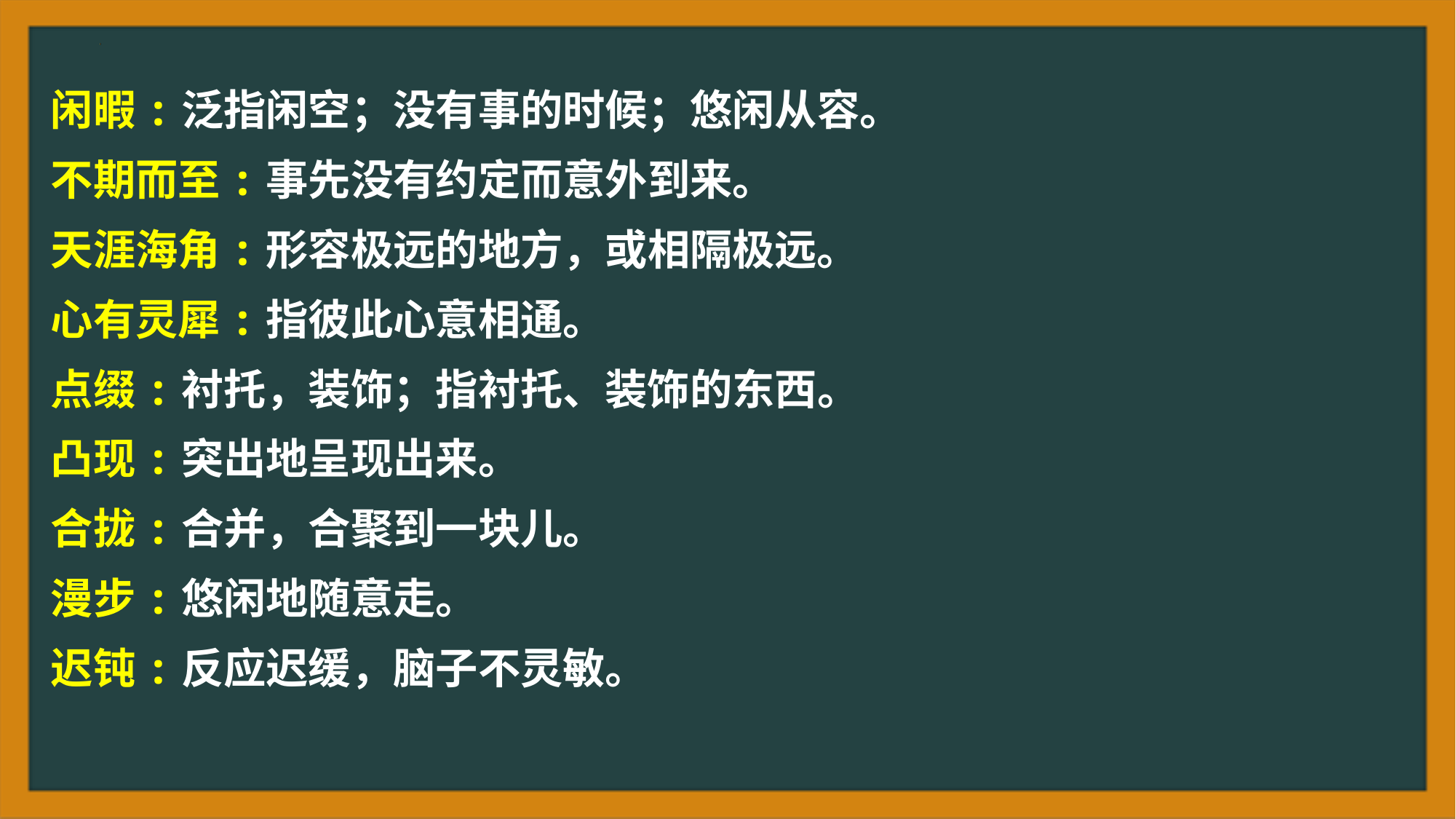

闲暇:泛指闲空；没有事的时候；悠闲从容。
不期而至:事先没有约定而意外到来。
天涯海角:形容极远的地方，或相隔极远。
心有灵犀:指彼此心意相通。
点缀:衬托，装饰；指衬托、装饰的东西。
凸现:突出地呈现出来。
合拢:合并，合聚到一块儿。
漫步:悠闲地随意走。
迟钝:反应迟缓，脑子不灵敏。